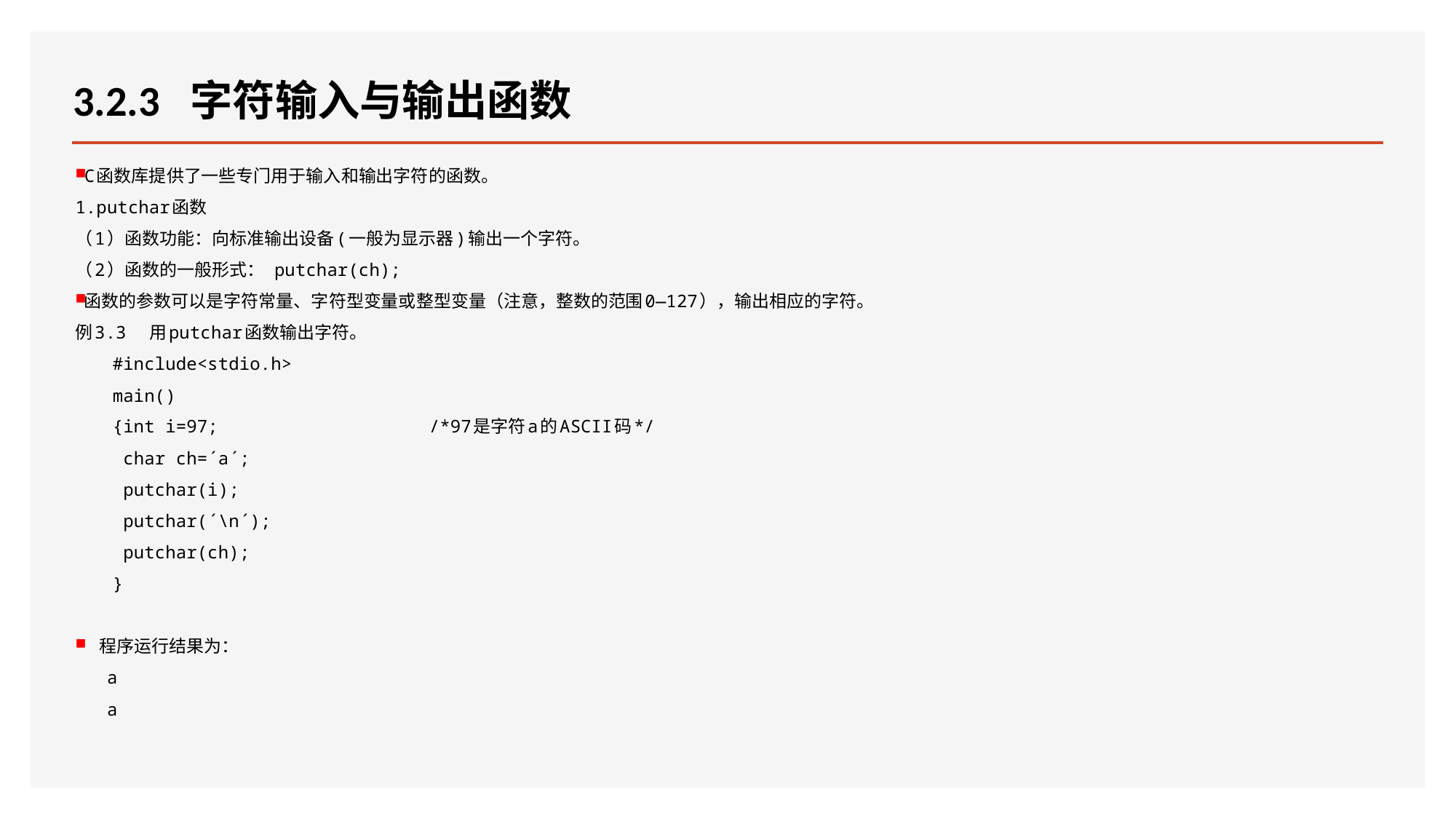

# 3.2.3  字符输入与输出函数
C函数库提供了一些专门用于输入和输出字符的函数。
1.putchar函数
（1）函数功能：向标准输出设备(一般为显示器)输出一个字符。
（2）函数的一般形式：  putchar(ch);
函数的参数可以是字符常量、字符型变量或整型变量（注意，整数的范围0—127），输出相应的字符。
例3.3  用putchar函数输出字符。
#include<stdio.h>
main()
{int i=97;                    /*97是字符a的ASCII码*/
 char ch=´a´;
 putchar(i);
 putchar(´\n´);
 putchar(ch);
}

程序运行结果为：
   a
   a